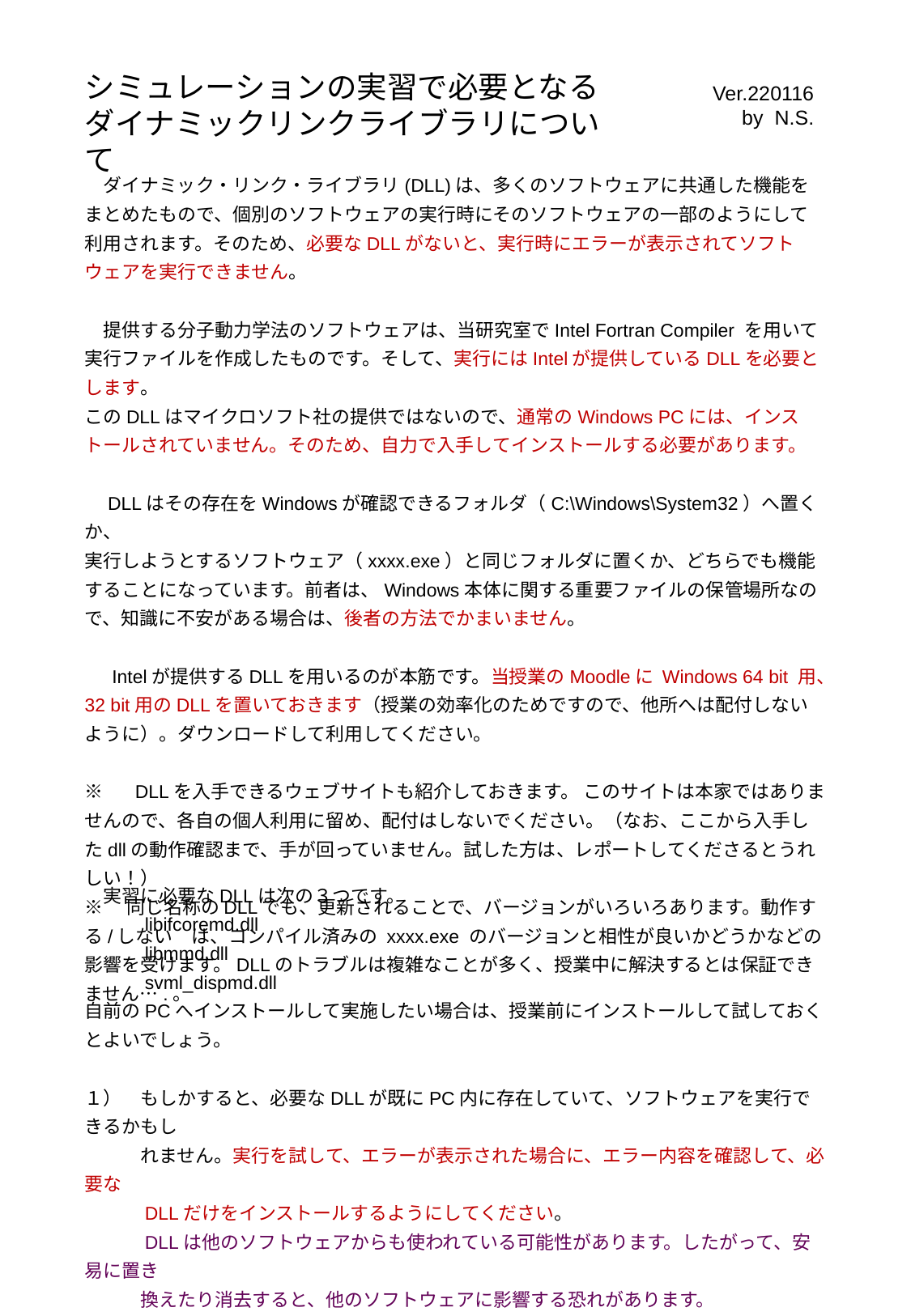

シミュレーションの実習で必要となる
ダイナミックリンクライブラリについて
Ver.220116
 by  N.S.
　ダイナミック・リンク・ライブラリ(DLL)は、多くのソフトウェアに共通した機能をまとめたもので、個別のソフトウェアの実行時にそのソフトウェアの一部のようにして利用されます。そのため、必要なDLLがないと、実行時にエラーが表示されてソフトウェアを実行できません。

　提供する分子動力学法のソフトウェアは、当研究室でIntel Fortran Compiler を用いて実行ファイルを作成したものです。そして、実行にはIntelが提供しているDLLを必要とします。
このDLLはマイクロソフト社の提供ではないので、通常のWindows PCには、インストールされていません。そのため、自力で入手してインストールする必要があります。

　DLLはその存在をWindowsが確認できるフォルダ（C:\Windows\System32）へ置くか、
実行しようとするソフトウェア（xxxx.exe）と同じフォルダに置くか、どちらでも機能することになっています。前者は、Windows本体に関する重要ファイルの保管場所なので、知識に不安がある場合は、後者の方法でかまいません。

　 Intelが提供するDLLを用いるのが本筋です。当授業のMoodleに Windows 64 bit 用、32 bit用のDLLを置いておきます（授業の効率化のためですので、他所へは配付しないように）。ダウンロードして利用してください。

※　 DLLを入手できるウェブサイトも紹介しておきます。 このサイトは本家ではありませんので、各自の個人利用に留め、配付はしないでください。（なお、ここから入手したdllの動作確認まで、手が回っていません。試した方は、レポートしてくださるとうれしい！）
※　同じ名称のDLLでも、更新されることで、バージョンがいろいろあります。動作する/しない　は、コンパイル済みの xxxx.exe のバージョンと相性が良いかどうかなどの影響を受けます。DLLのトラブルは複雑なことが多く、授業中に解決するとは保証できません….。
　実習に必要なDLLは次の３つです。
　　　libifcoremd.dll
　　　libmmd.dll
　　　svml_dispmd.dll
自前のPCへインストールして実施したい場合は、授業前にインストールして試しておくとよいでしょう。

１）　もしかすると、必要なDLLが既にPC内に存在していて、ソフトウェアを実行できるかもし
　　　れません。実行を試して、エラーが表示された場合に、エラー内容を確認して、必要な
　　　DLLだけをインストールするようにしてください。
　　　DLLは他のソフトウェアからも使われている可能性があります。したがって、安易に置き
　　　換えたり消去すると、他のソフトウェアに影響する恐れがあります。